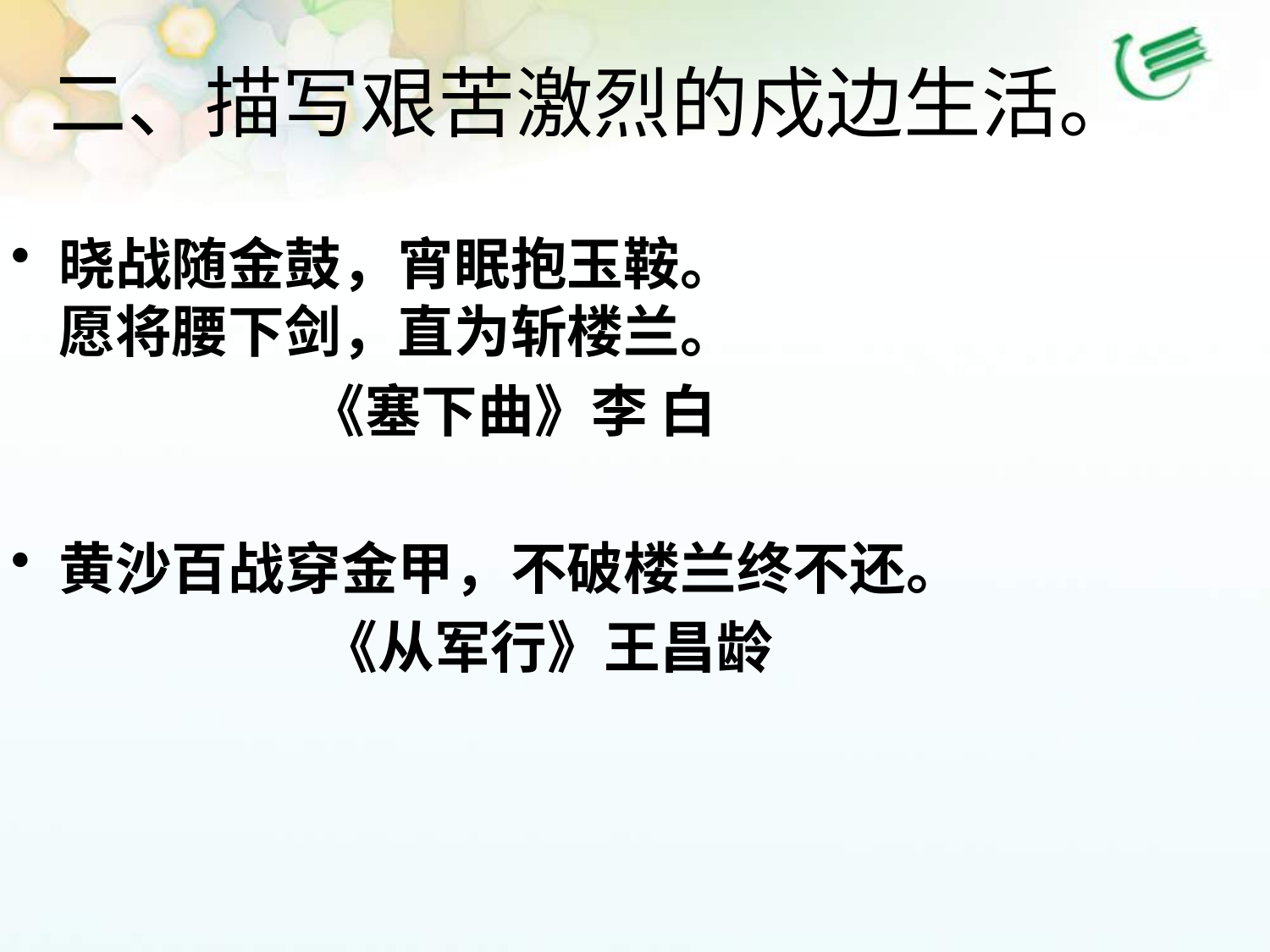

# 二、描写艰苦激烈的戍边生活。
晓战随金鼓，宵眠抱玉鞍。
愿将腰下剑，直为斩楼兰。
                      《塞下曲》李 白

黄沙百战穿金甲，不破楼兰终不还。
                       《从军行》王昌龄